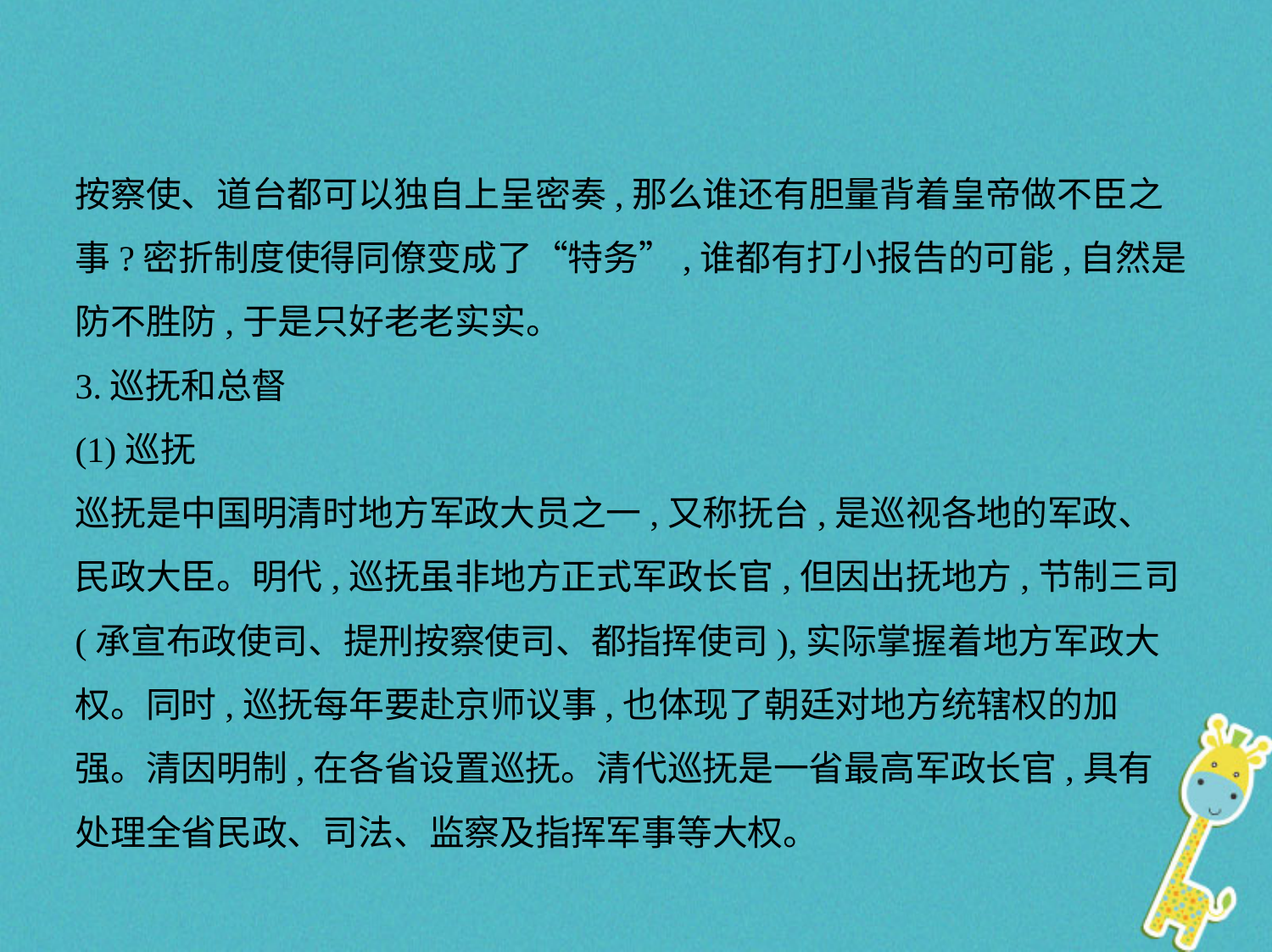

按察使、道台都可以独自上呈密奏,那么谁还有胆量背着皇帝做不臣之
事?密折制度使得同僚变成了“特务”,谁都有打小报告的可能,自然是
防不胜防,于是只好老老实实。
3.巡抚和总督
(1)巡抚
巡抚是中国明清时地方军政大员之一,又称抚台,是巡视各地的军政、
民政大臣。明代,巡抚虽非地方正式军政长官,但因出抚地方,节制三司
(承宣布政使司、提刑按察使司、都指挥使司),实际掌握着地方军政大
权。同时,巡抚每年要赴京师议事,也体现了朝廷对地方统辖权的加
强。清因明制,在各省设置巡抚。清代巡抚是一省最高军政长官,具有
处理全省民政、司法、监察及指挥军事等大权。